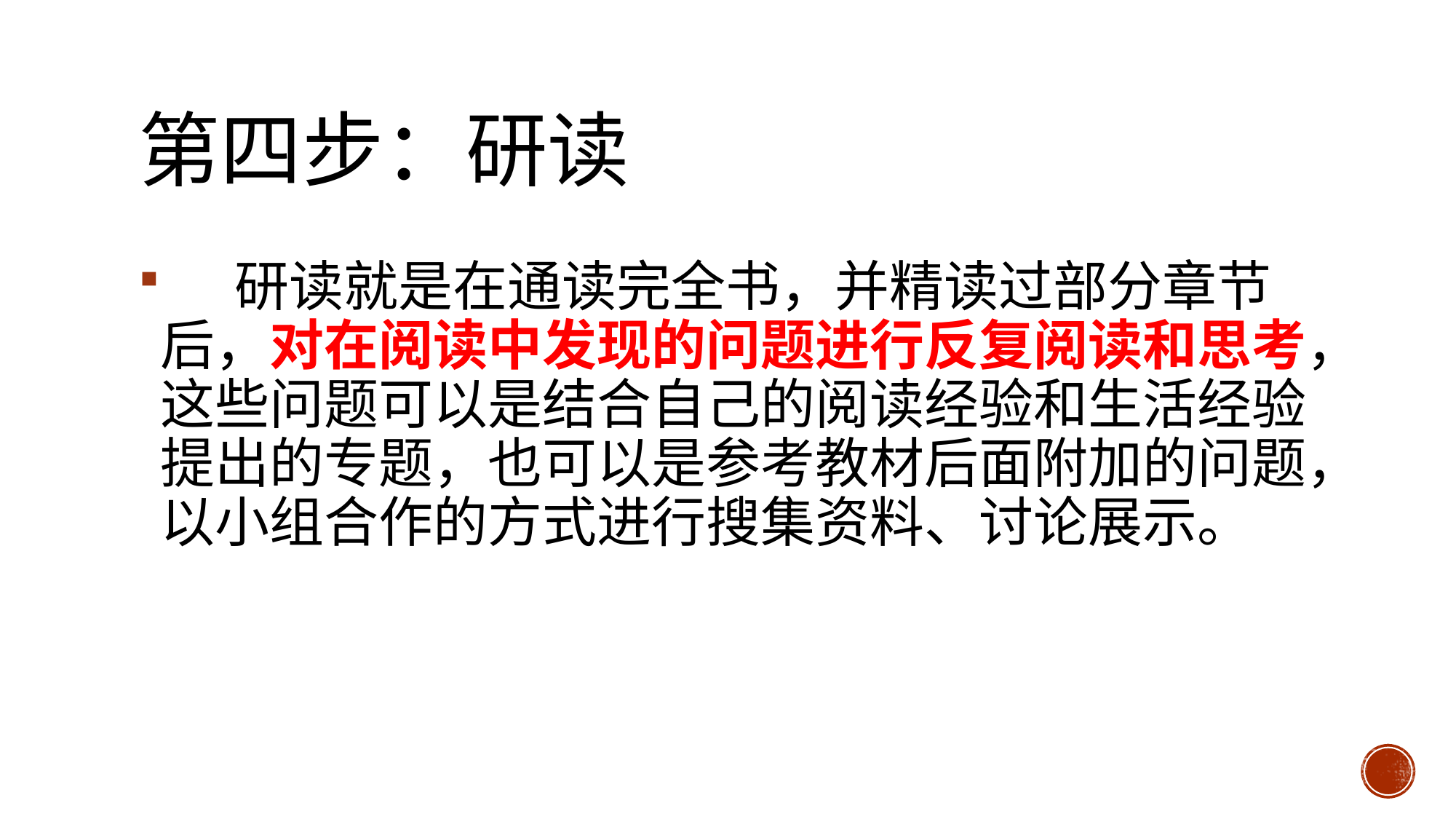

# 第四步：研读
     研读就是在通读完全书，并精读过部分章节后，对在阅读中发现的问题进行反复阅读和思考，这些问题可以是结合自己的阅读经验和生活经验提出的专题，也可以是参考教材后面附加的问题，以小组合作的方式进行搜集资料、讨论展示。